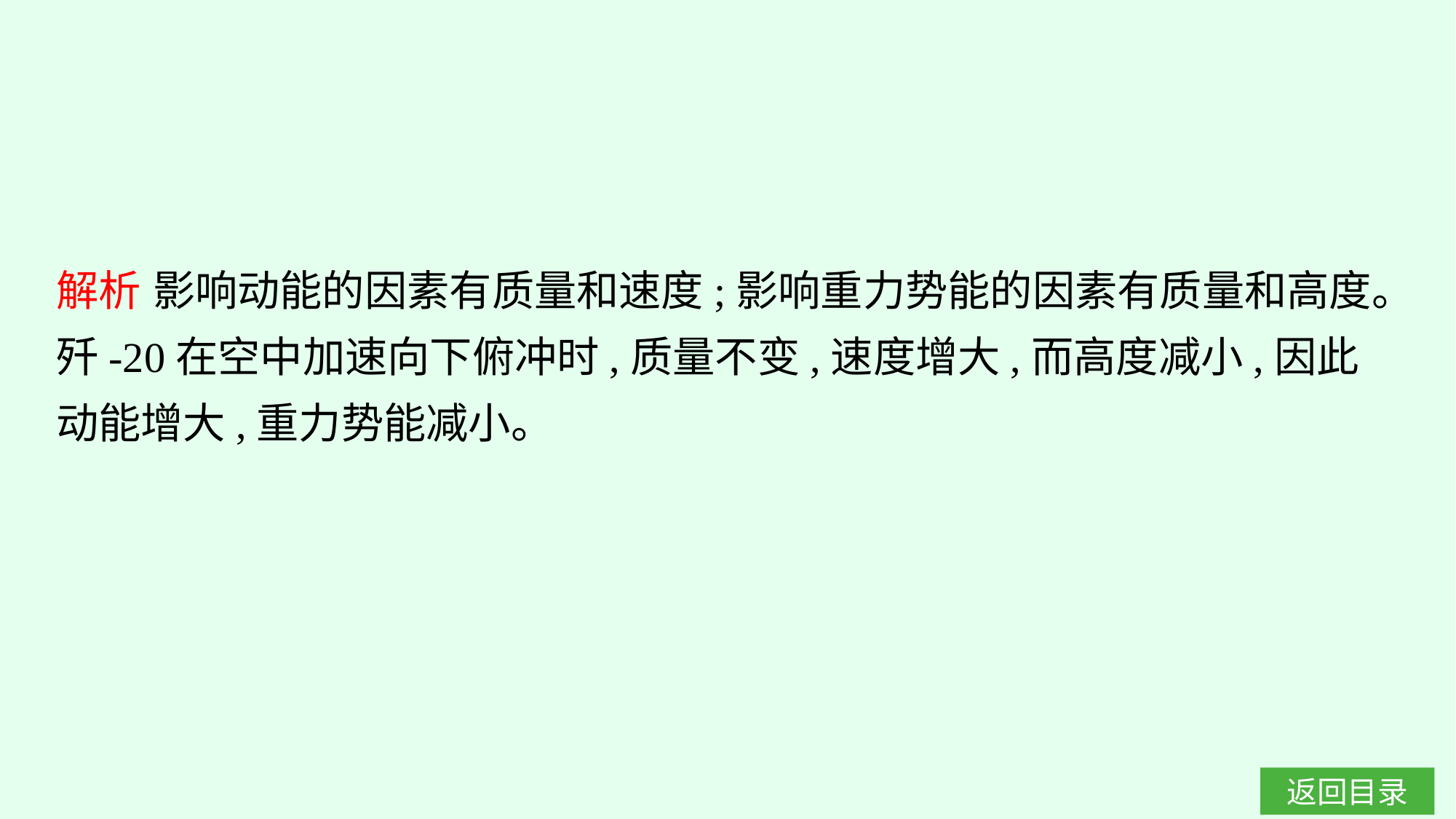

解析 影响动能的因素有质量和速度;影响重力势能的因素有质量和高度。歼-20在空中加速向下俯冲时,质量不变,速度增大,而高度减小,因此动能增大,重力势能减小。